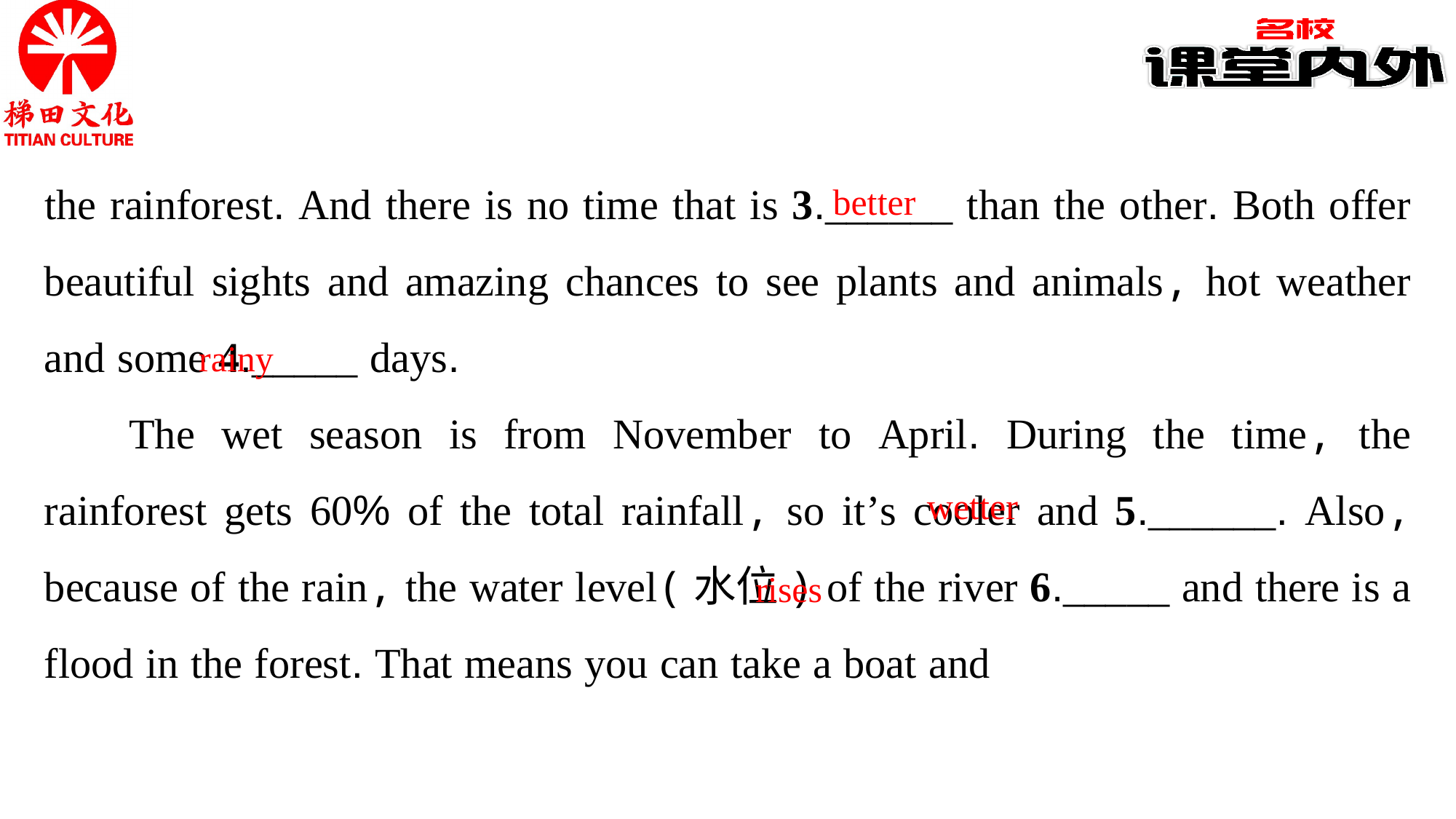

the rainforest. And there is no time that is 3.______ than the other. Both offer beautiful sights and amazing chances to see plants and animals, hot weather and some 4._____ days.
The wet season is from November to April. During the time, the rainforest gets 60% of the total rainfall, so it’s cooler and 5.______. Also, because of the rain, the water level(水位) of the river 6._____ and there is a flood in the forest. That means you can take a boat and
better
rainy
wetter
rises